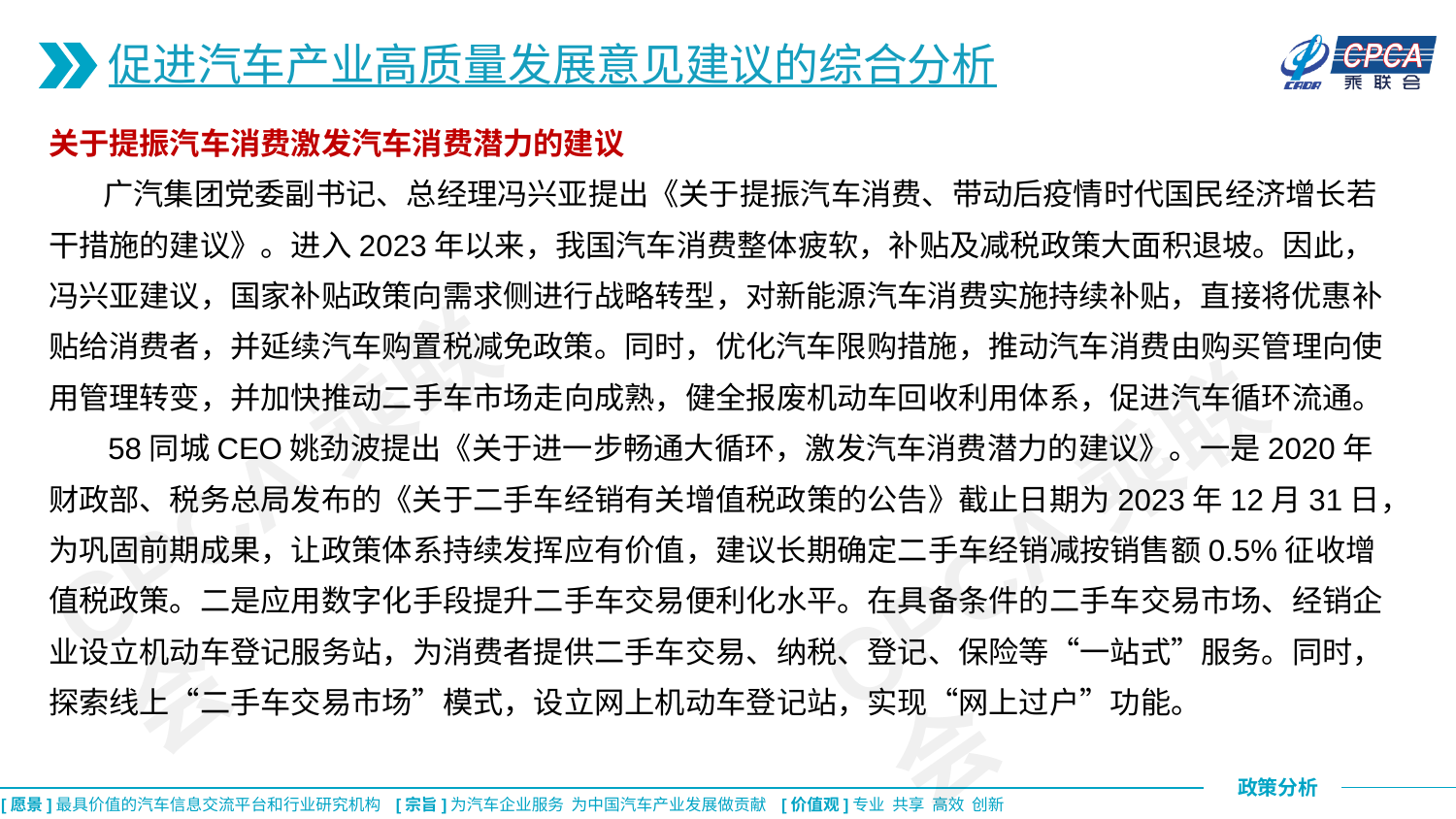

促进汽车产业高质量发展意见建议的综合分析
关于提振汽车消费激发汽车消费潜力的建议
       广汽集团党委副书记、总经理冯兴亚提出《关于提振汽车消费、带动后疫情时代国民经济增长若干措施的建议》。进入2023年以来，我国汽车消费整体疲软，补贴及减税政策大面积退坡。因此，冯兴亚建议，国家补贴政策向需求侧进行战略转型，对新能源汽车消费实施持续补贴，直接将优惠补贴给消费者，并延续汽车购置税减免政策。同时，优化汽车限购措施，推动汽车消费由购买管理向使用管理转变，并加快推动二手车市场走向成熟，健全报废机动车回收利用体系，促进汽车循环流通。
       58同城CEO姚劲波提出《关于进一步畅通大循环，激发汽车消费潜力的建议》。一是2020年财政部、税务总局发布的《关于二手车经销有关增值税政策的公告》截止日期为2023年12月31日，为巩固前期成果，让政策体系持续发挥应有价值，建议长期确定二手车经销减按销售额0.5%征收增值税政策。二是应用数字化手段提升二手车交易便利化水平。在具备条件的二手车交易市场、经销企业设立机动车登记服务站，为消费者提供二手车交易、纳税、登记、保险等“一站式”服务。同时，探索线上“二手车交易市场”模式，设立网上机动车登记站，实现“网上过户”功能。
CPCA乘联会
CPCA乘联会